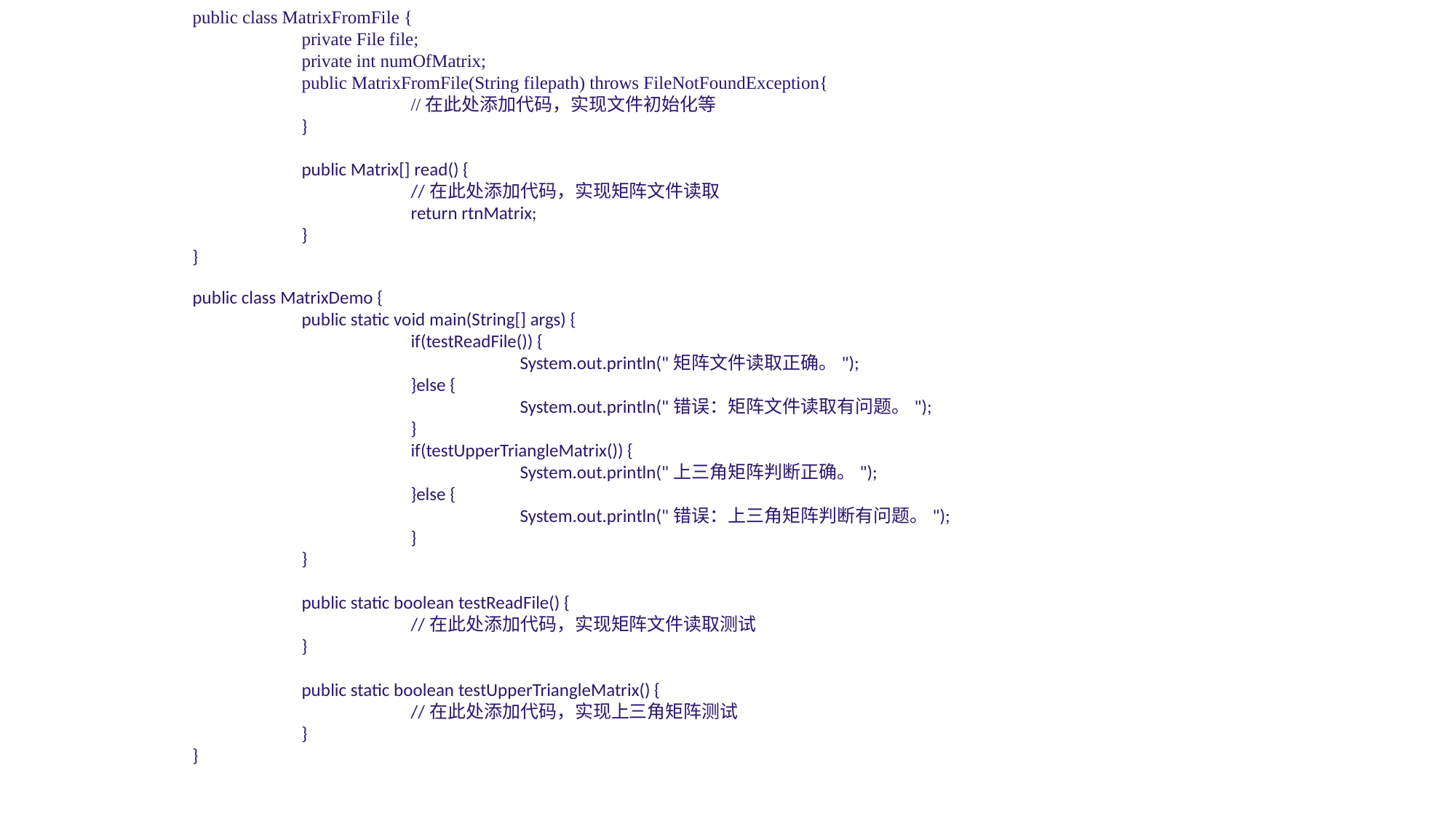

public class MatrixFromFile {	private File file;	private int numOfMatrix;	public MatrixFromFile(String filepath) throws FileNotFoundException{		//在此处添加代码，实现文件初始化等	}		public Matrix[] read() {		//在此处添加代码，实现矩阵文件读取		return rtnMatrix;	}}
public class MatrixDemo {
	public static void main(String[] args) {
		if(testReadFile()) {
			System.out.println("矩阵文件读取正确。");
		}else {
			System.out.println("错误：矩阵文件读取有问题。");
		}
		if(testUpperTriangleMatrix()) {
			System.out.println("上三角矩阵判断正确。");
		}else {
			System.out.println("错误：上三角矩阵判断有问题。");
		}
	}

	public static boolean testReadFile() {
		//在此处添加代码，实现矩阵文件读取测试
	}

	public static boolean testUpperTriangleMatrix() {
		//在此处添加代码，实现上三角矩阵测试
	}
}